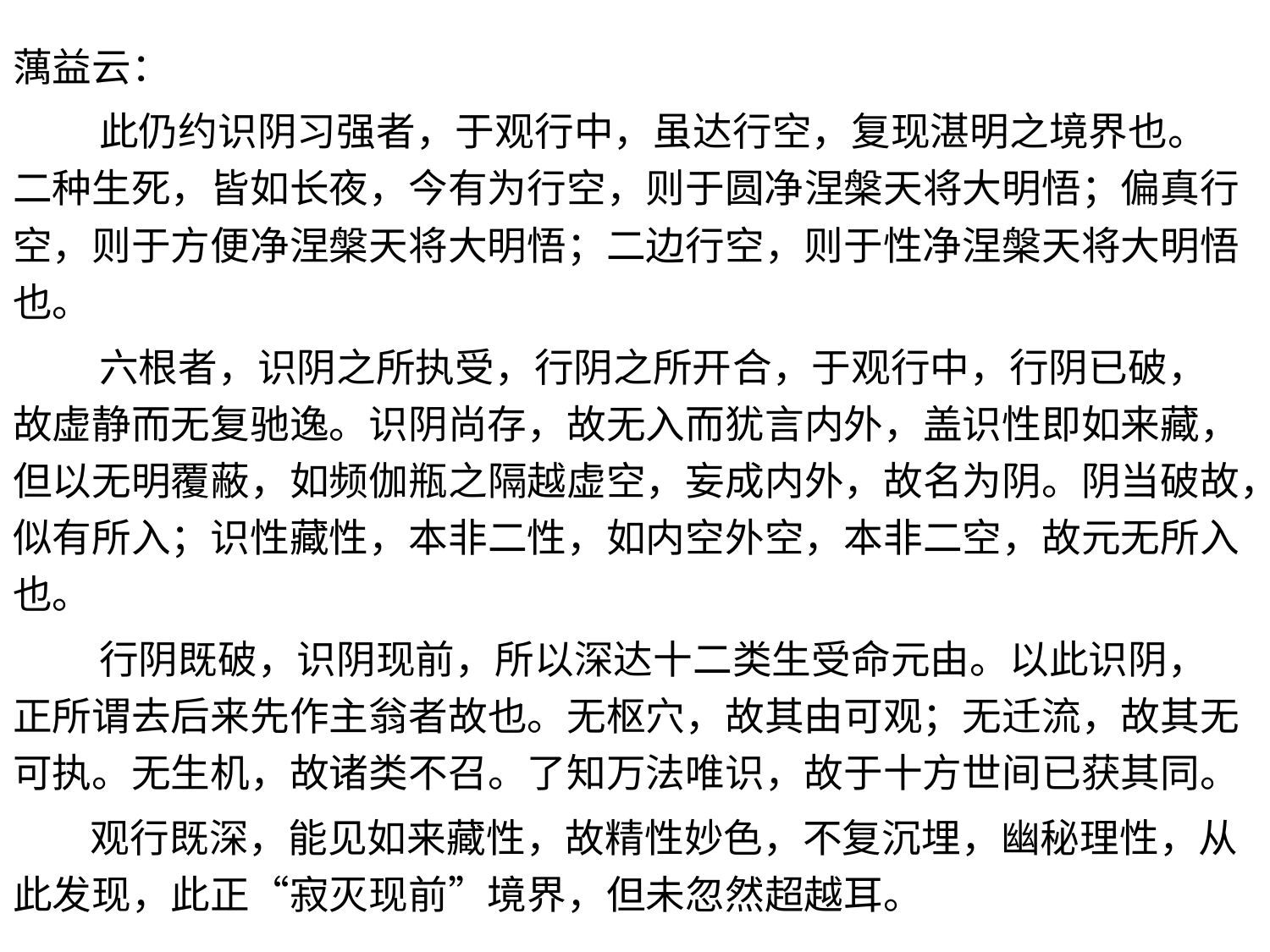

蕅益云：
         此仍约识阴习强者，于观行中，虽达行空，复现湛明之境界也。二种生死，皆如长夜，今有为行空，则于圆净涅槃天将大明悟；偏真行空，则于方便净涅槃天将大明悟；二边行空，则于性净涅槃天将大明悟也。
         六根者，识阴之所执受，行阴之所开合，于观行中，行阴已破，故虚静而无复驰逸。识阴尚存，故无入而犹言内外，盖识性即如来藏，但以无明覆蔽，如频伽瓶之隔越虚空，妄成内外，故名为阴。阴当破故，似有所入；识性藏性，本非二性，如内空外空，本非二空，故元无所入也。
         行阴既破，识阴现前，所以深达十二类生受命元由。以此识阴，正所谓去后来先作主翁者故也。无枢穴，故其由可观；无迁流，故其无可执。无生机，故诸类不召。了知万法唯识，故于十方世间已获其同。
        观行既深，能见如来藏性，故精性妙色，不复沉埋，幽秘理性，从此发现，此正“寂灭现前”境界，但未忽然超越耳。